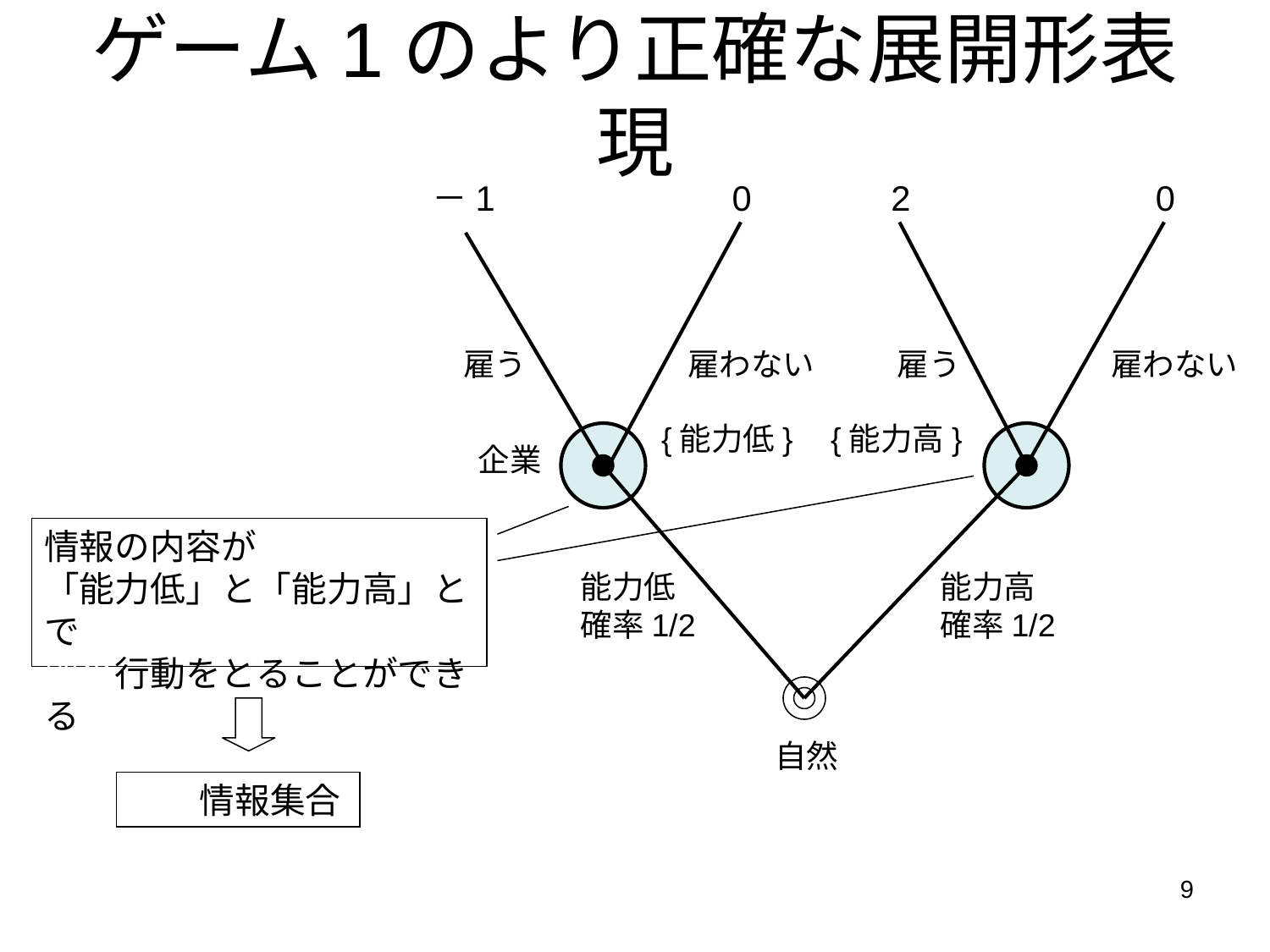

# ゲーム1のより正確な展開形表現
－1
0
2
0

雇う
雇わない
雇う
雇わない
{能力低}
{能力高}

企業

情報の内容が
「能力低」と「能力高」とで
別の行動をとることができる
能力低
確率1/2
能力高
確率1/2

自然
別の情報集合
9